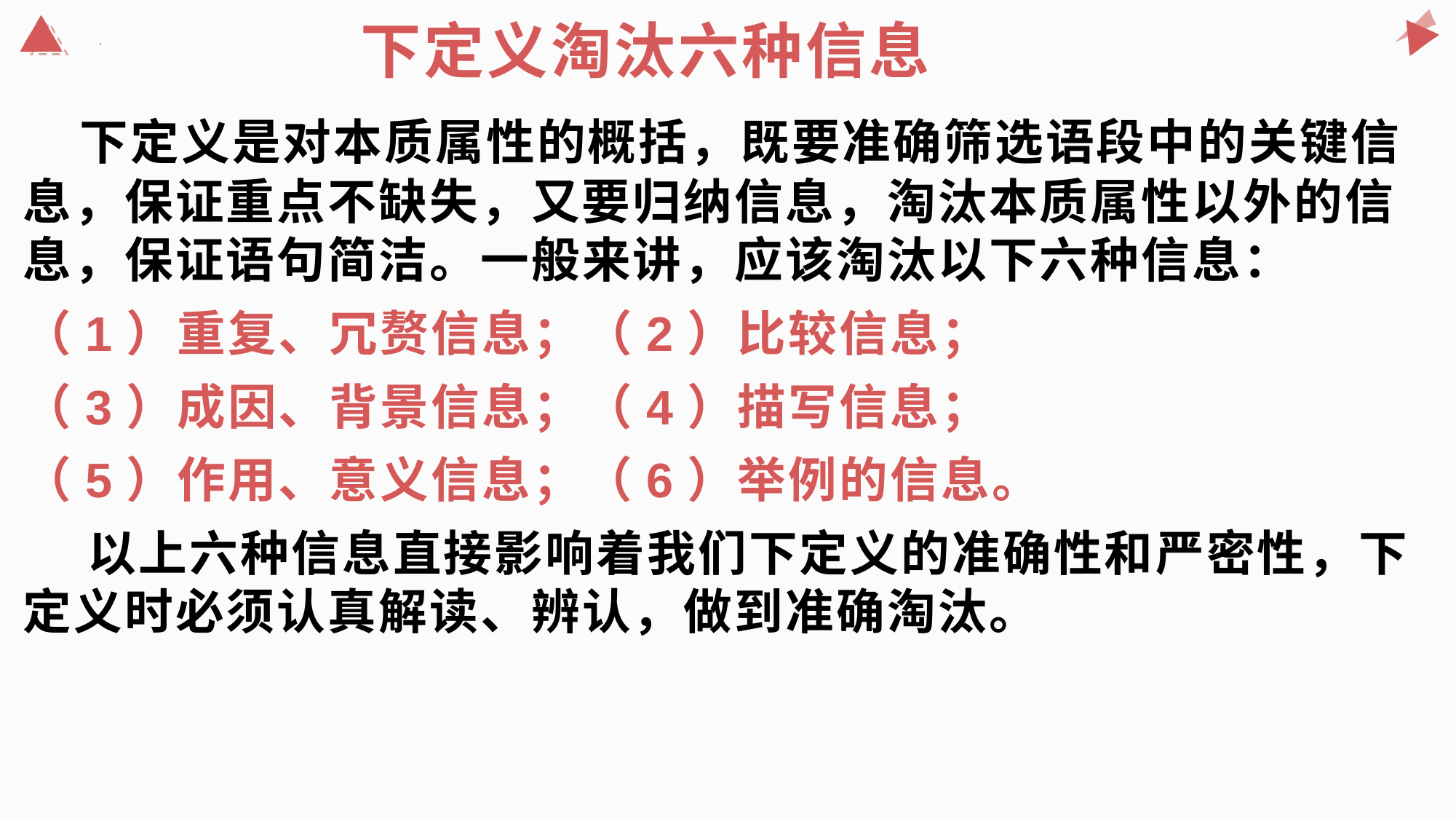

下定义淘汰六种信息
   下定义是对本质属性的概括，既要准确筛选语段中的关键信息，保证重点不缺失，又要归纳信息，淘汰本质属性以外的信息，保证语句简洁。一般来讲，应该淘汰以下六种信息：
（1）重复、冗赘信息；（2）比较信息；
（3）成因、背景信息；（4）描写信息；
（5）作用、意义信息；（6）举例的信息。
    以上六种信息直接影响着我们下定义的准确性和严密性，下定义时必须认真解读、辨认，做到准确淘汰。